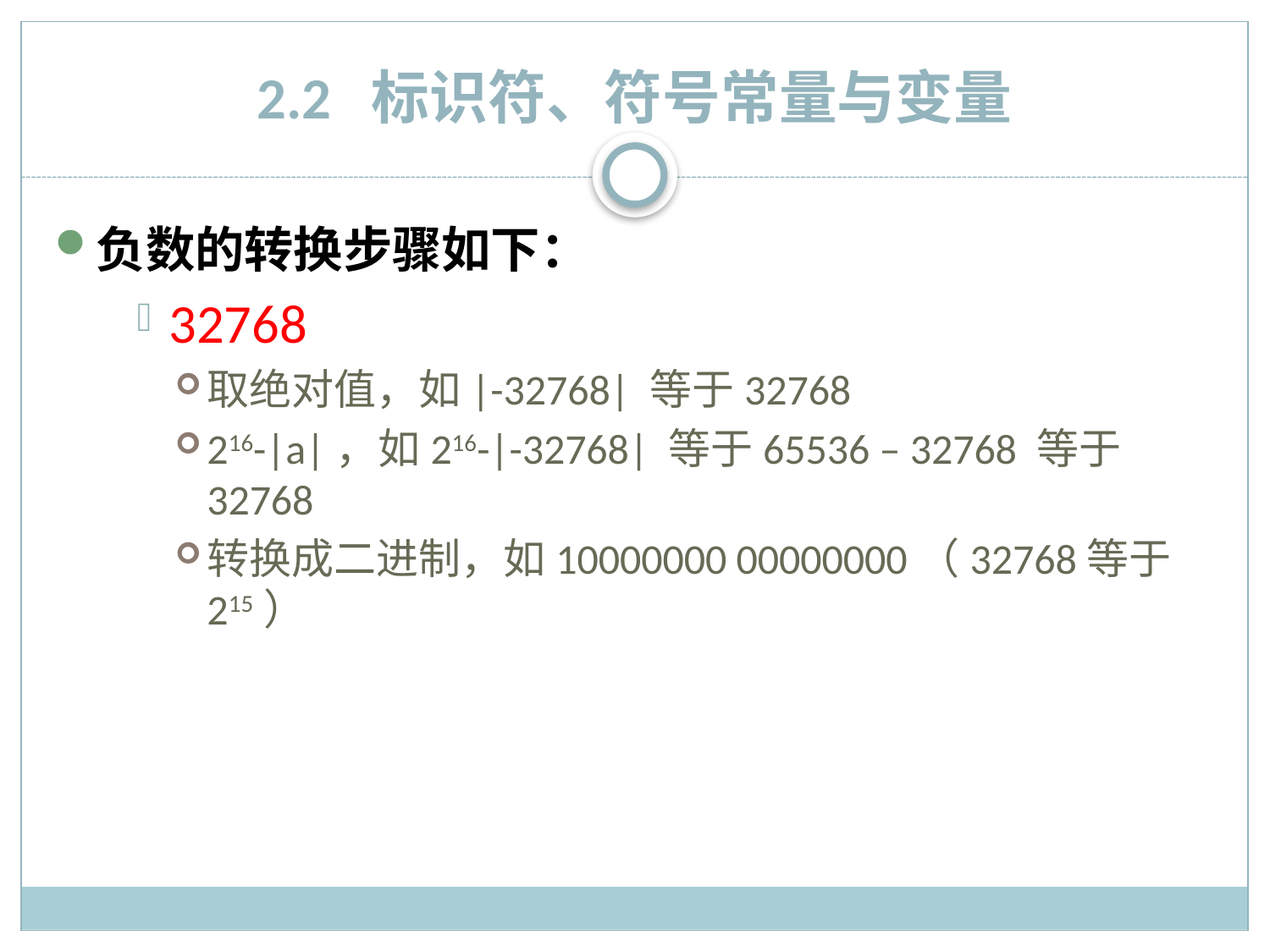

# 2.2  标识符、符号常量与变量
负数的转换步骤如下：
32768
取绝对值，如|-32768| 等于32768
216-|a|，如216-|-32768| 等于65536 – 32768 等于 32768
转换成二进制，如10000000 00000000（32768等于215）